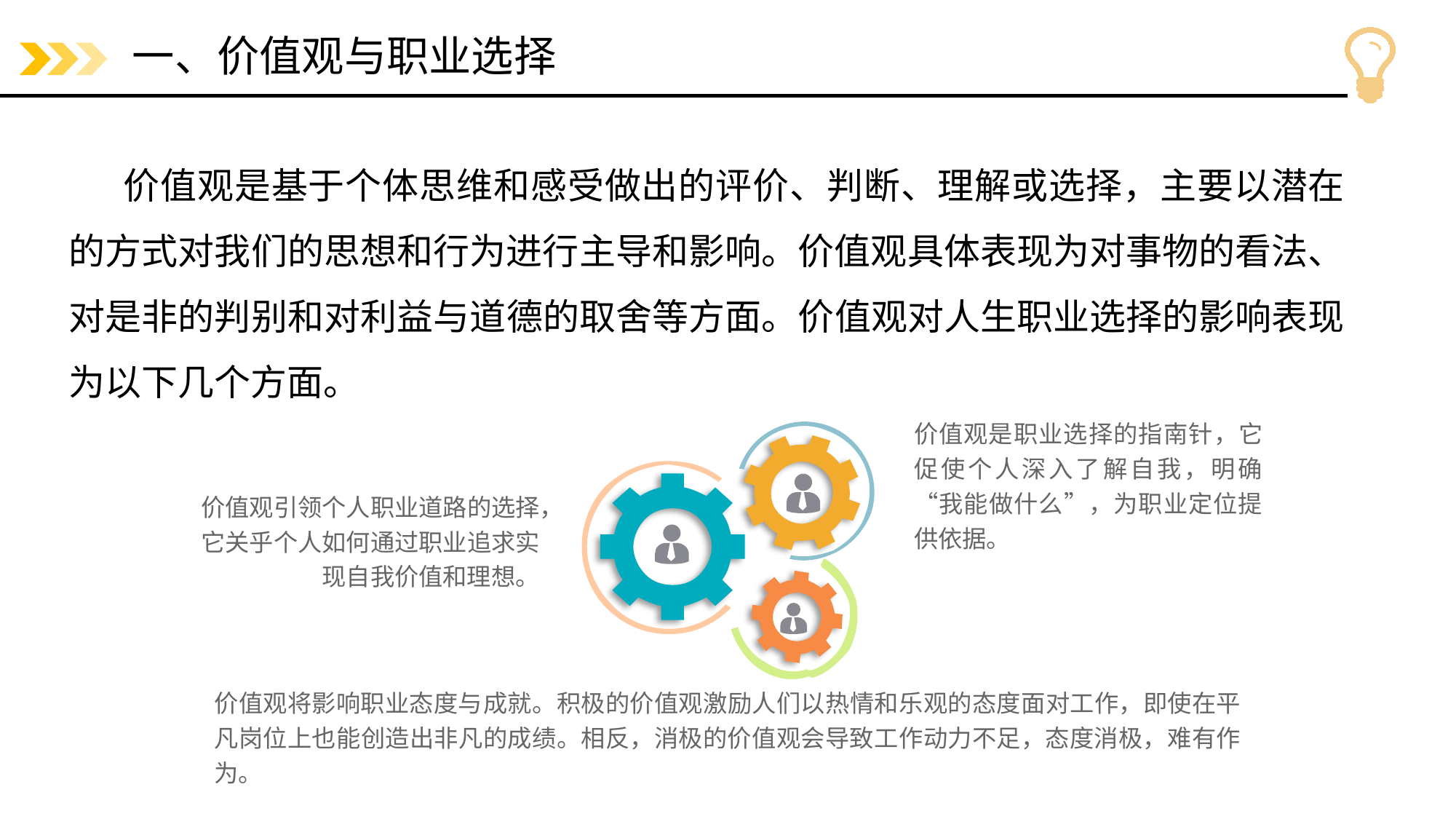

40
# 一、价值观与职业选择
价值观是基于个体思维和感受做出的评价、判断、理解或选择，主要以潜在的方式对我们的思想和行为进行主导和影响。价值观具体表现为对事物的看法、对是非的判别和对利益与道德的取舍等方面。价值观对人生职业选择的影响表现为以下几个方面。
价值观是职业选择的指南针，它促使个人深入了解自我，明确“我能做什么”，为职业定位提供依据。

价值观引领个人职业道路的选择，它关乎个人如何通过职业追求实现自我价值和理想。

价值观将影响职业态度与成就。积极的价值观激励人们以热情和乐观的态度面对工作，即使在平凡岗位上也能创造出非凡的成绩。相反，消极的价值观会导致工作动力不足，态度消极，难有作为。